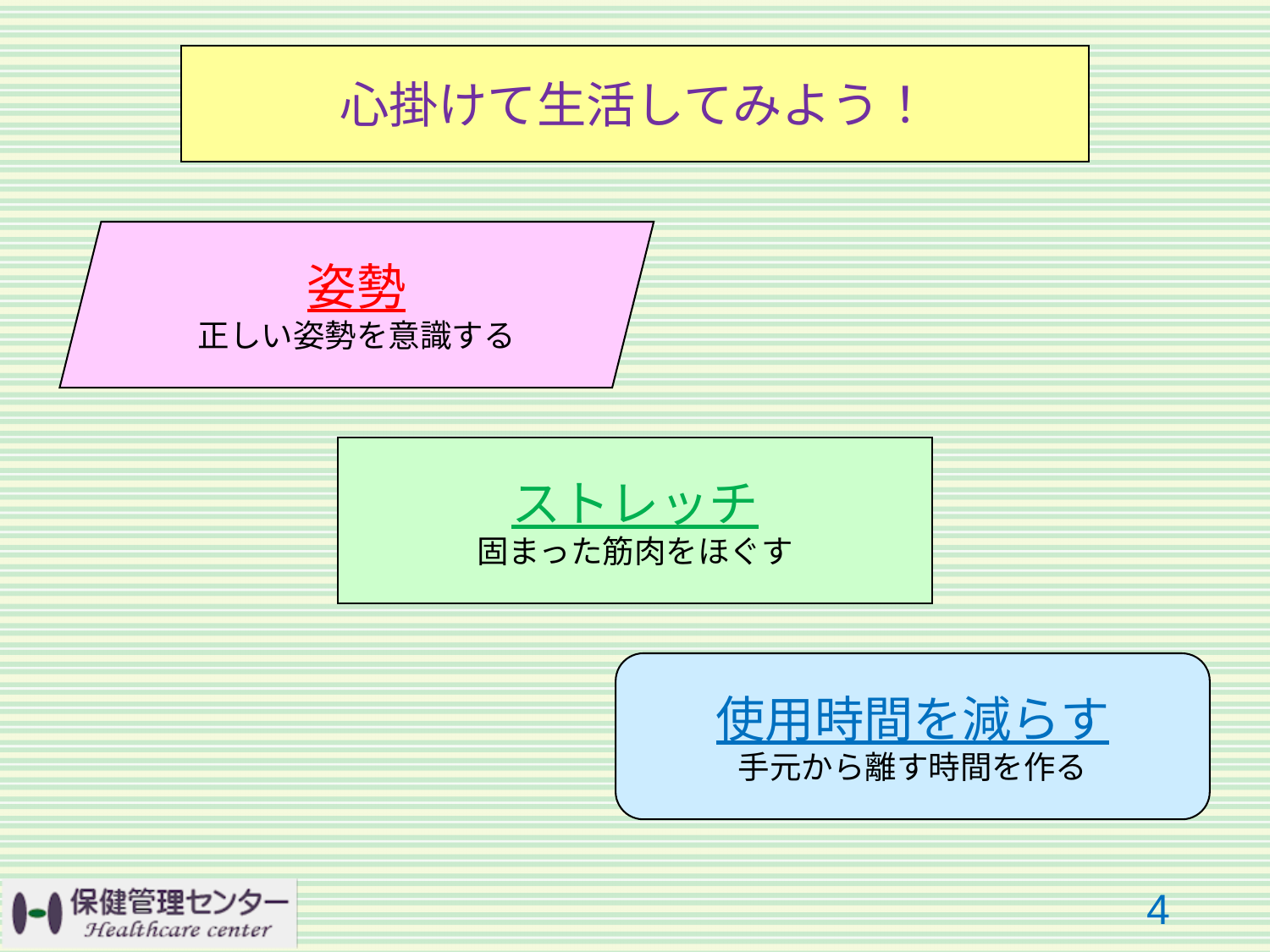

心掛けて生活してみよう！
姿勢
正しい姿勢を意識する
ストレッチ
固まった筋肉をほぐす
使用時間を減らす
手元から離す時間を作る
4